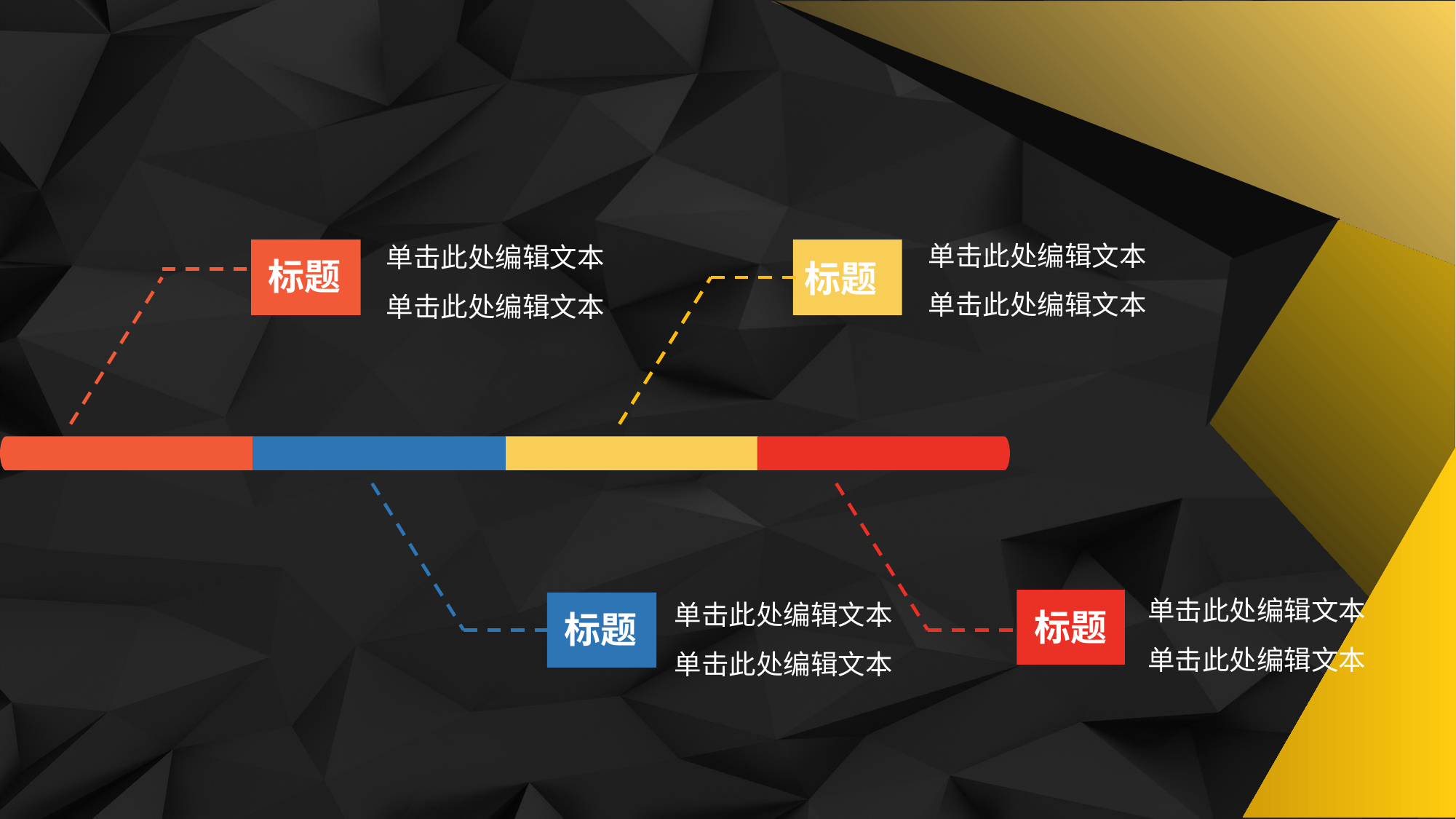

单击此处编辑文本单击此处编辑文本
单击此处编辑文本单击此处编辑文本

标题
标题

单击此处编辑文本单击此处编辑文本
单击此处编辑文本单击此处编辑文本

标题
标题